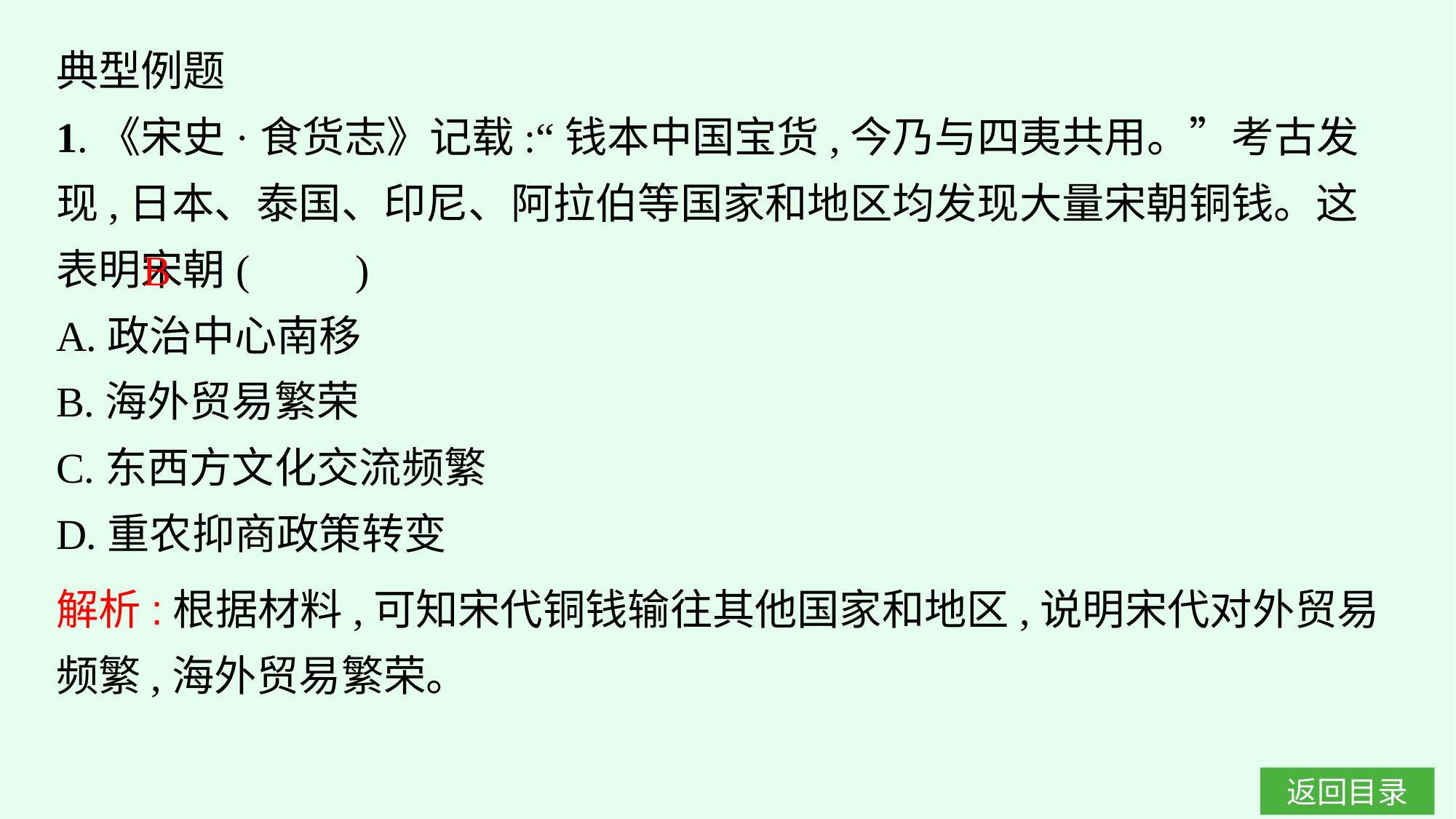

典型例题
1.《宋史·食货志》记载:“钱本中国宝货,今乃与四夷共用。”考古发现,日本、泰国、印尼、阿拉伯等国家和地区均发现大量宋朝铜钱。这表明宋朝(　　)
A.政治中心南移
B.海外贸易繁荣
C.东西方文化交流频繁
D.重农抑商政策转变
B
解析:根据材料,可知宋代铜钱输往其他国家和地区,说明宋代对外贸易频繁,海外贸易繁荣。